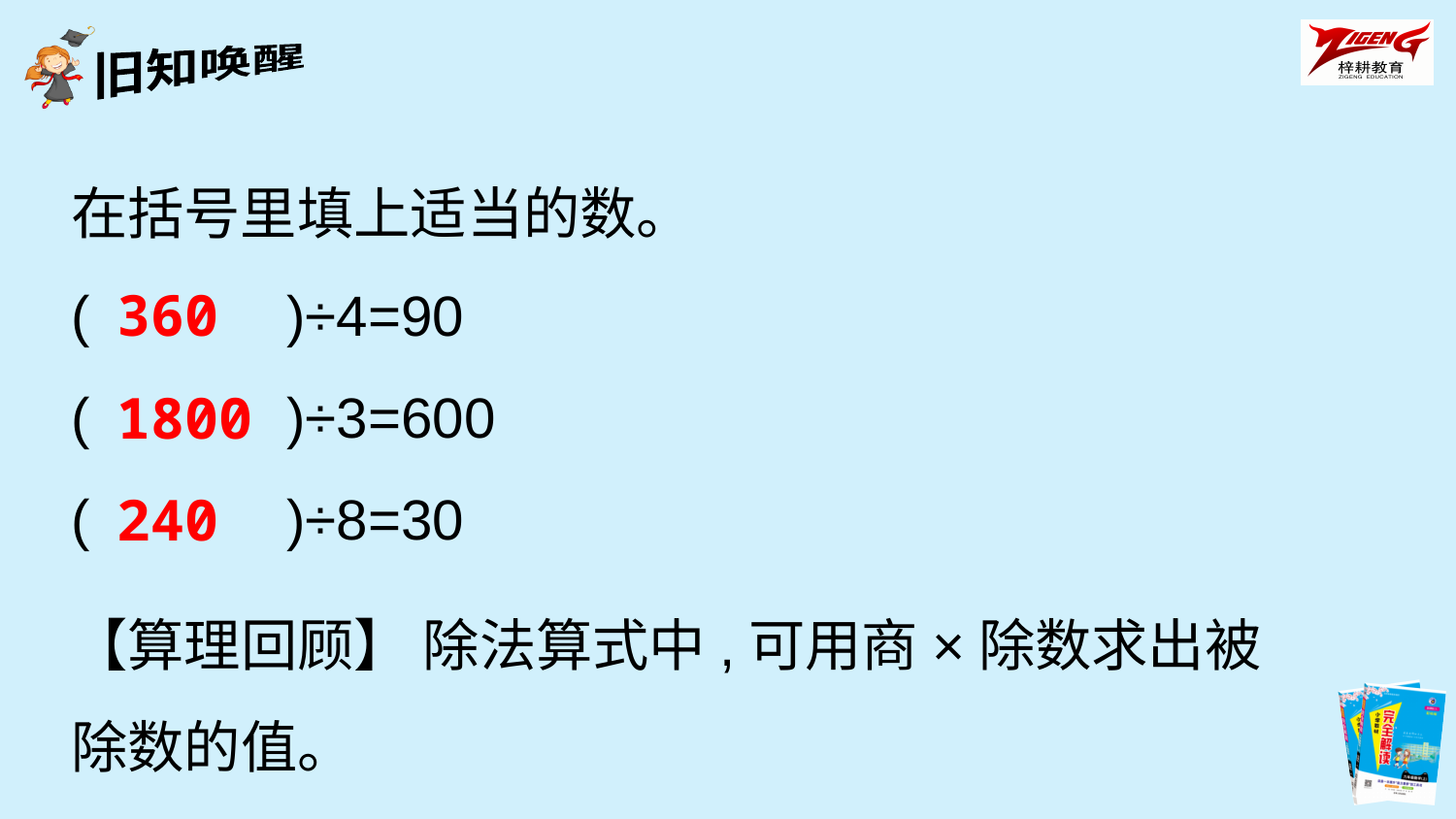

在括号里填上适当的数。
(　　　)÷4=90
(　　　)÷3=600
(　　　)÷8=30
360
1800
240
【算理回顾】 除法算式中,可用商×除数求出被除数的值。